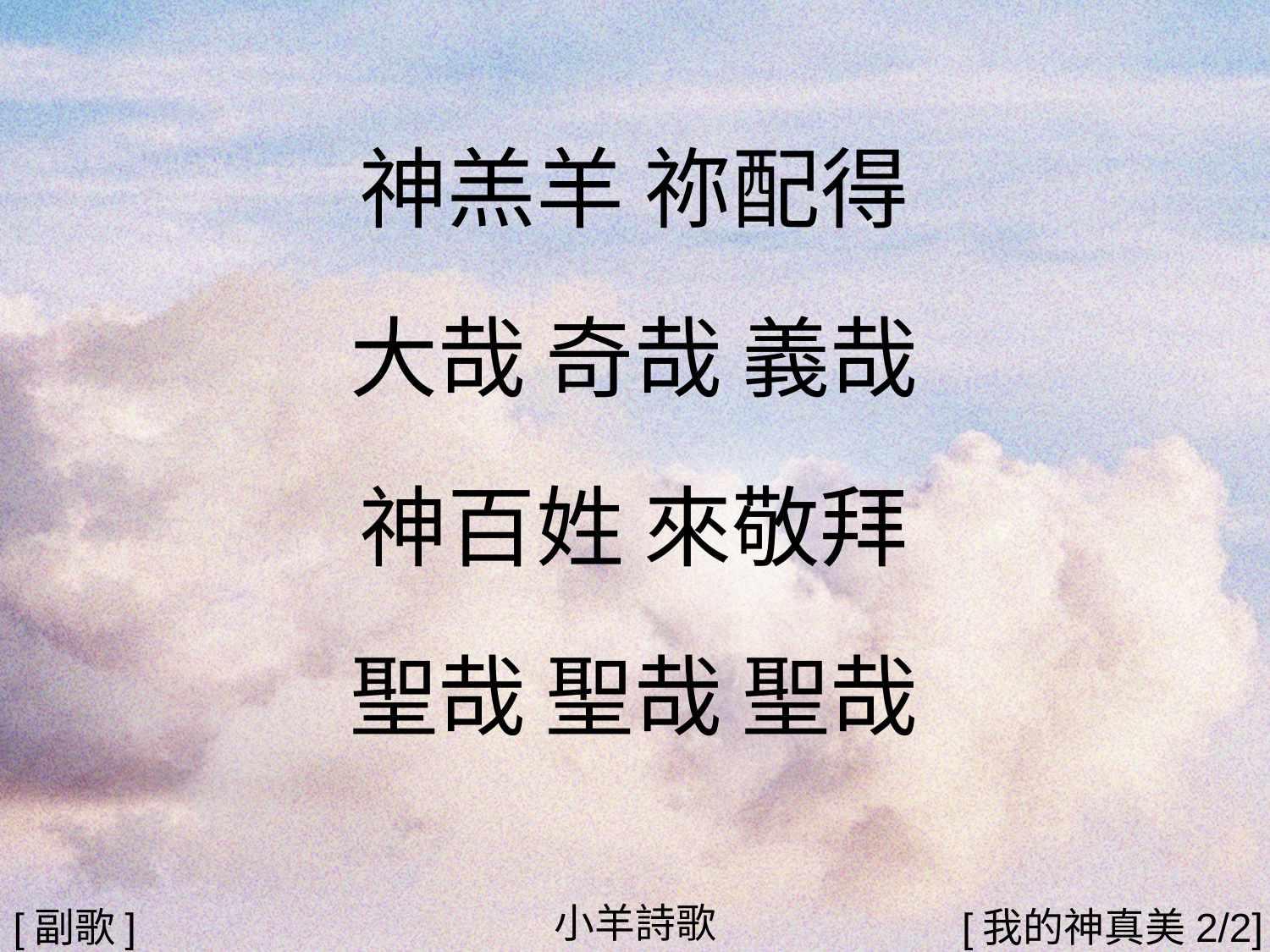

神羔羊 祢配得

大哉 奇哉 義哉

神百姓 來敬拜

聖哉 聖哉 聖哉
#

小羊詩歌
[副歌]
[我的神真美2/2]